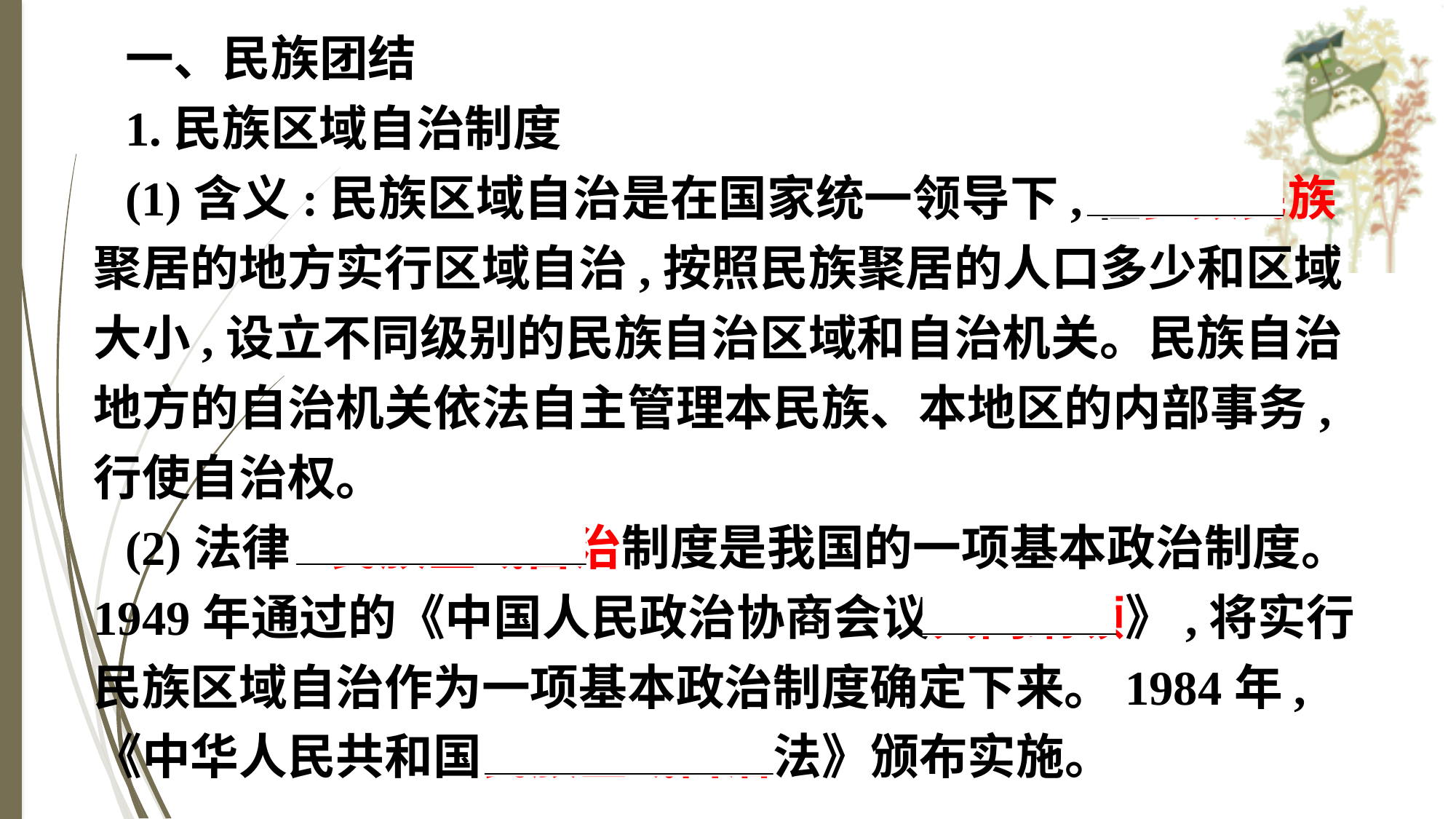

一、民族团结
1.民族区域自治制度
(1)含义:民族区域自治是在国家统一领导下,在少数民族聚居的地方实行区域自治,按照民族聚居的人口多少和区域大小,设立不同级别的民族自治区域和自治机关。民族自治地方的自治机关依法自主管理本民族、本地区的内部事务,行使自治权。
(2)法律:民族区域自治制度是我国的一项基本政治制度。1949年通过的《中国人民政治协商会议共同纲领》,将实行民族区域自治作为一项基本政治制度确定下来。1984年,《中华人民共和国民族区域自治法》颁布实施。